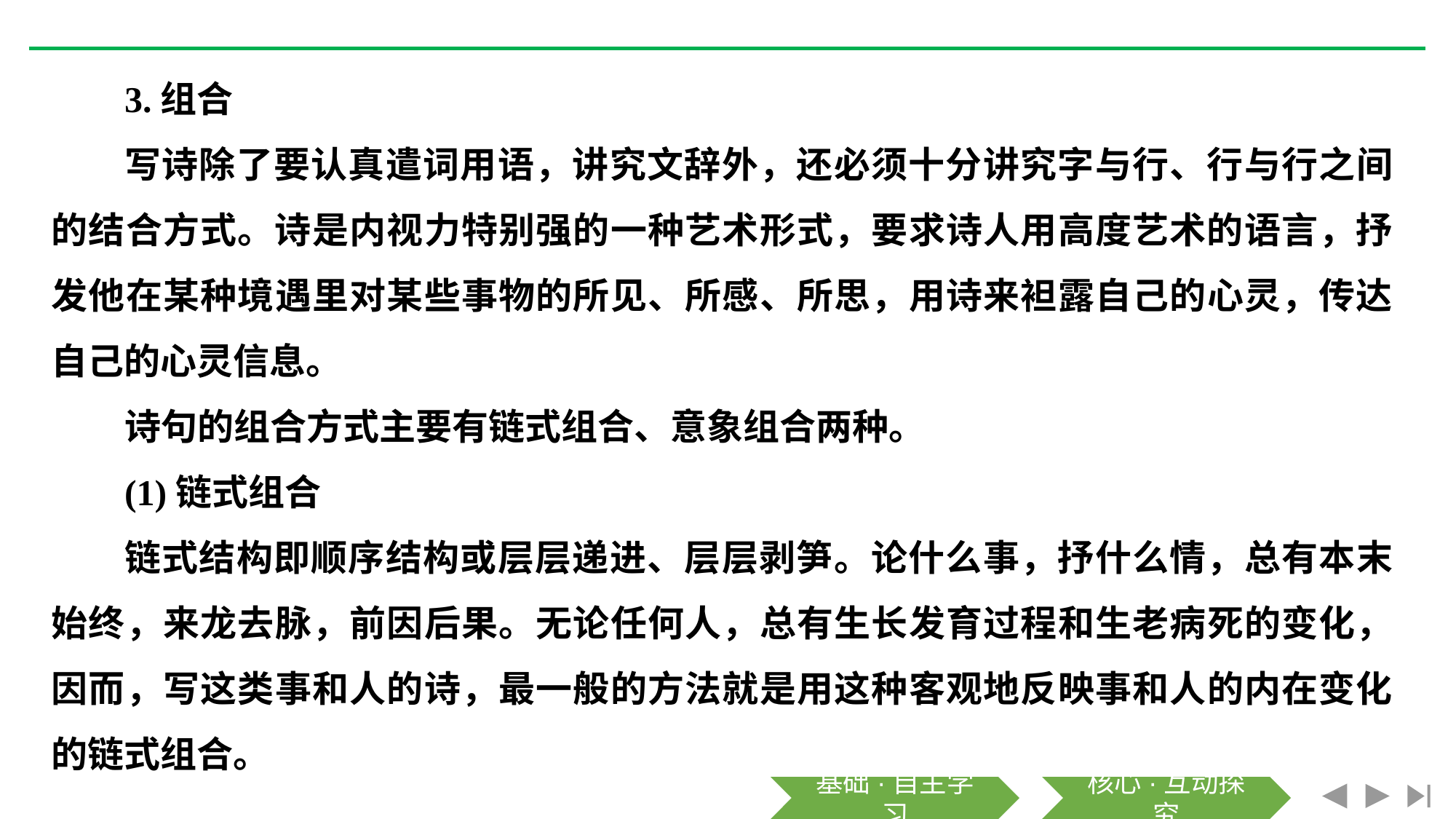

3.组合
写诗除了要认真遣词用语，讲究文辞外，还必须十分讲究字与行、行与行之间的结合方式。诗是内视力特别强的一种艺术形式，要求诗人用高度艺术的语言，抒发他在某种境遇里对某些事物的所见、所感、所思，用诗来袒露自己的心灵，传达自己的心灵信息。
诗句的组合方式主要有链式组合、意象组合两种。
(1)链式组合
链式结构即顺序结构或层层递进、层层剥笋。论什么事，抒什么情，总有本末始终，来龙去脉，前因后果。无论任何人，总有生长发育过程和生老病死的变化，因而，写这类事和人的诗，最一般的方法就是用这种客观地反映事和人的内在变化的链式组合。